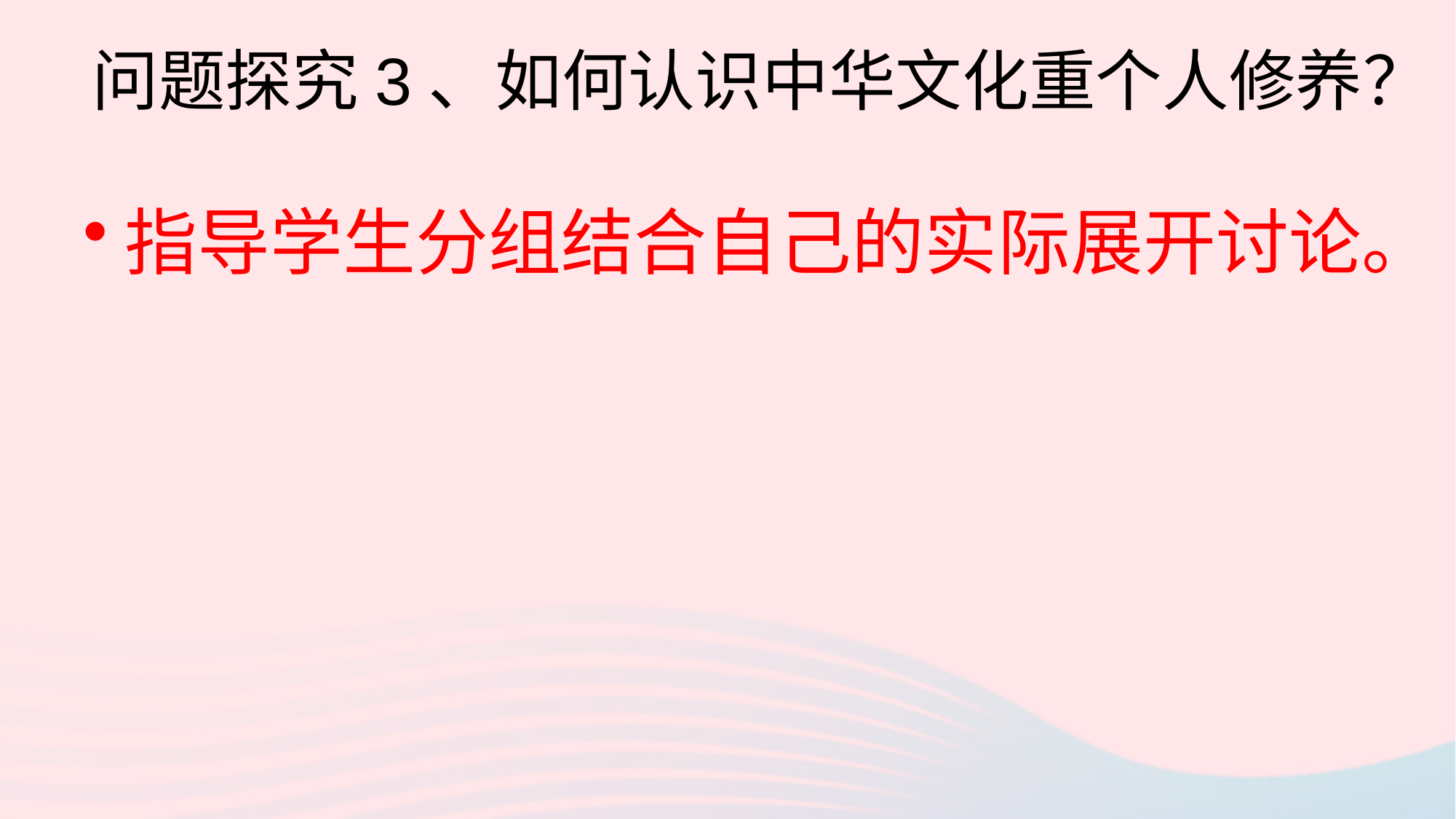

# 问题探究3、如何认识中华文化重个人修养？
指导学生分组结合自己的实际展开讨论。